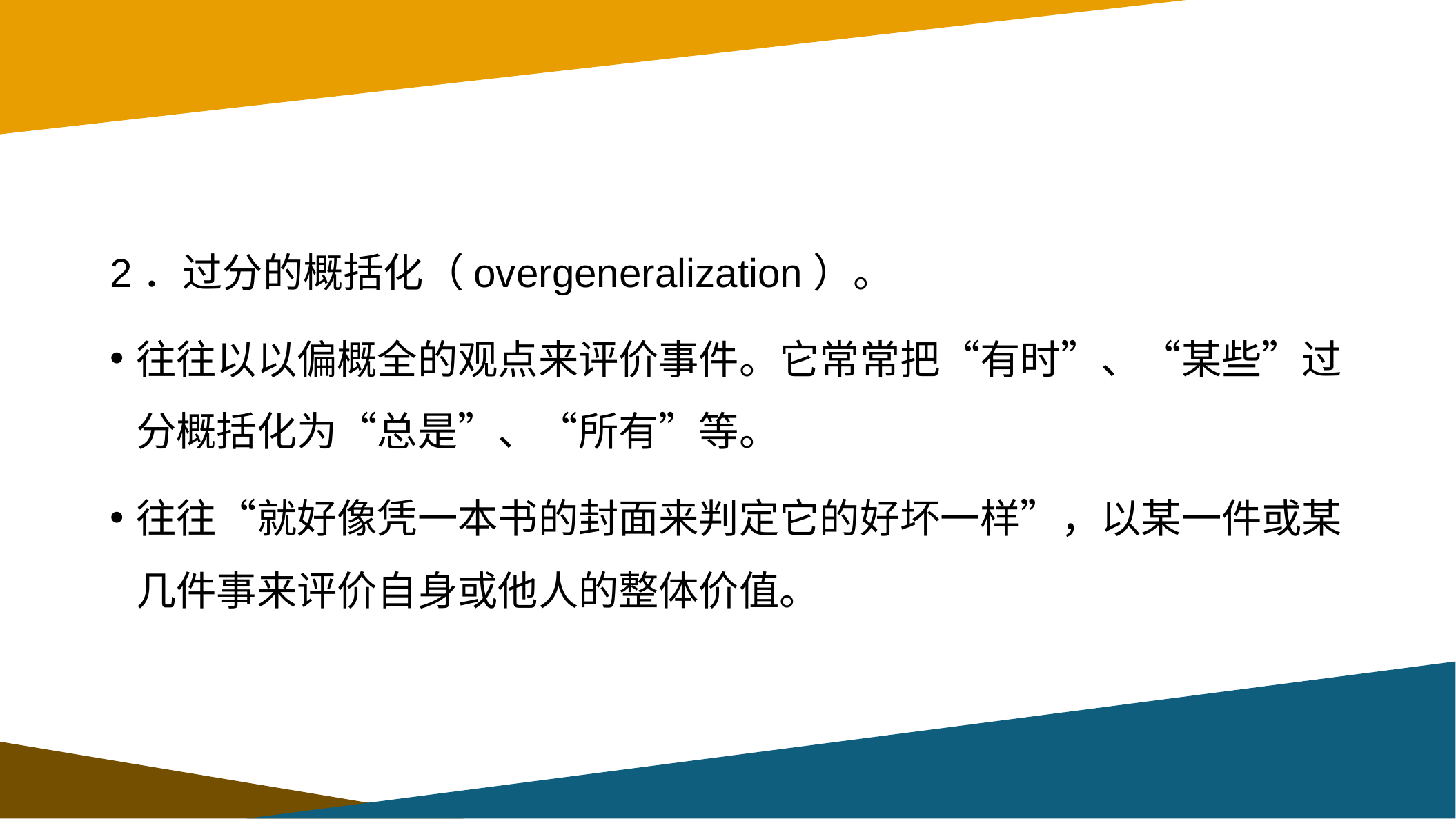

#
2．过分的概括化（overgeneralization）。
往往以以偏概全的观点来评价事件。它常常把“有时”、“某些”过分概括化为“总是”、“所有”等。
往往“就好像凭一本书的封面来判定它的好坏一样”，以某一件或某几件事来评价自身或他人的整体价值。